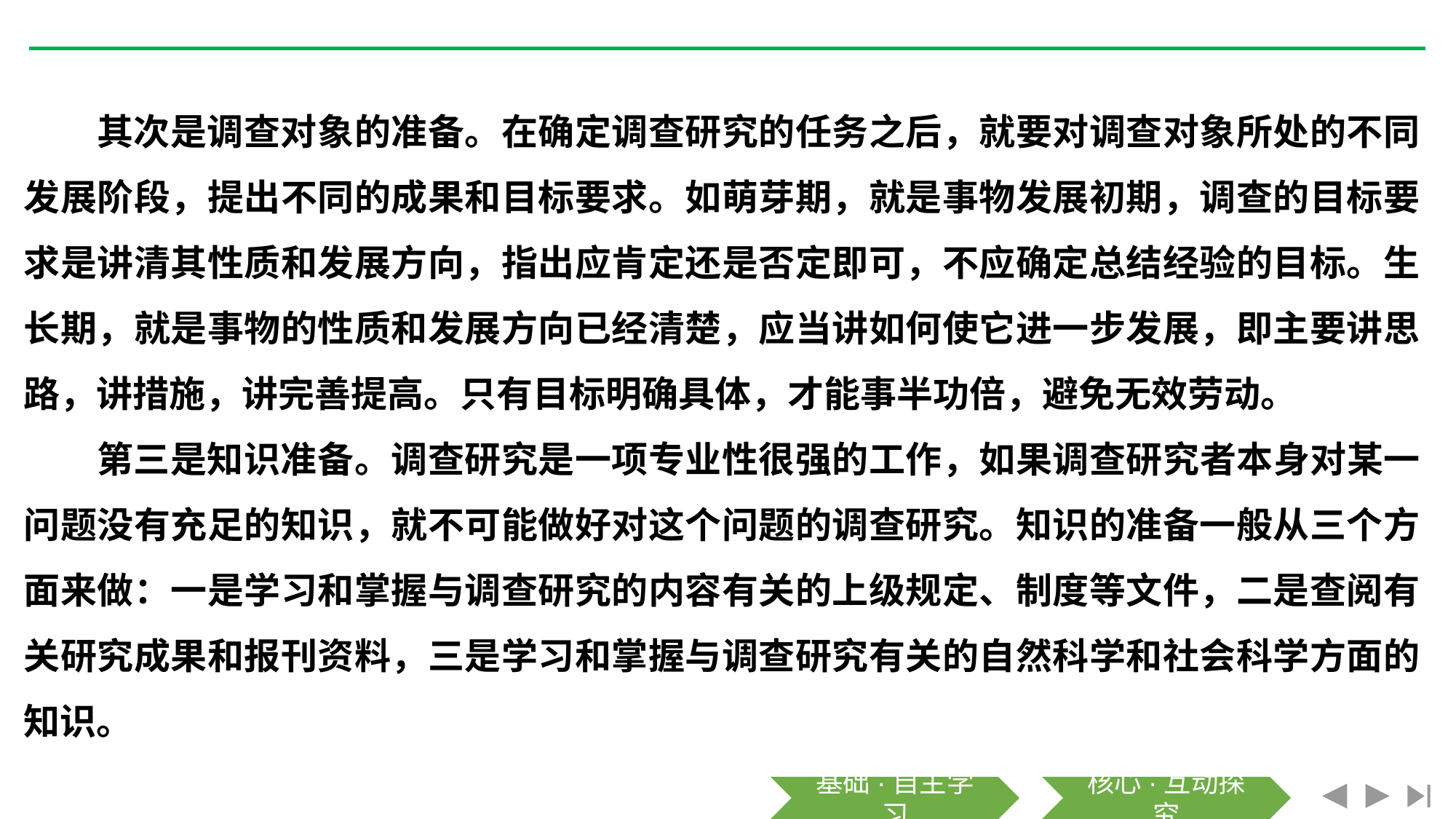

其次是调查对象的准备。在确定调查研究的任务之后，就要对调查对象所处的不同发展阶段，提出不同的成果和目标要求。如萌芽期，就是事物发展初期，调查的目标要求是讲清其性质和发展方向，指出应肯定还是否定即可，不应确定总结经验的目标。生长期，就是事物的性质和发展方向已经清楚，应当讲如何使它进一步发展，即主要讲思路，讲措施，讲完善提高。只有目标明确具体，才能事半功倍，避免无效劳动。
第三是知识准备。调查研究是一项专业性很强的工作，如果调查研究者本身对某一问题没有充足的知识，就不可能做好对这个问题的调查研究。知识的准备一般从三个方面来做：一是学习和掌握与调查研究的内容有关的上级规定、制度等文件，二是查阅有关研究成果和报刊资料，三是学习和掌握与调查研究有关的自然科学和社会科学方面的知识。